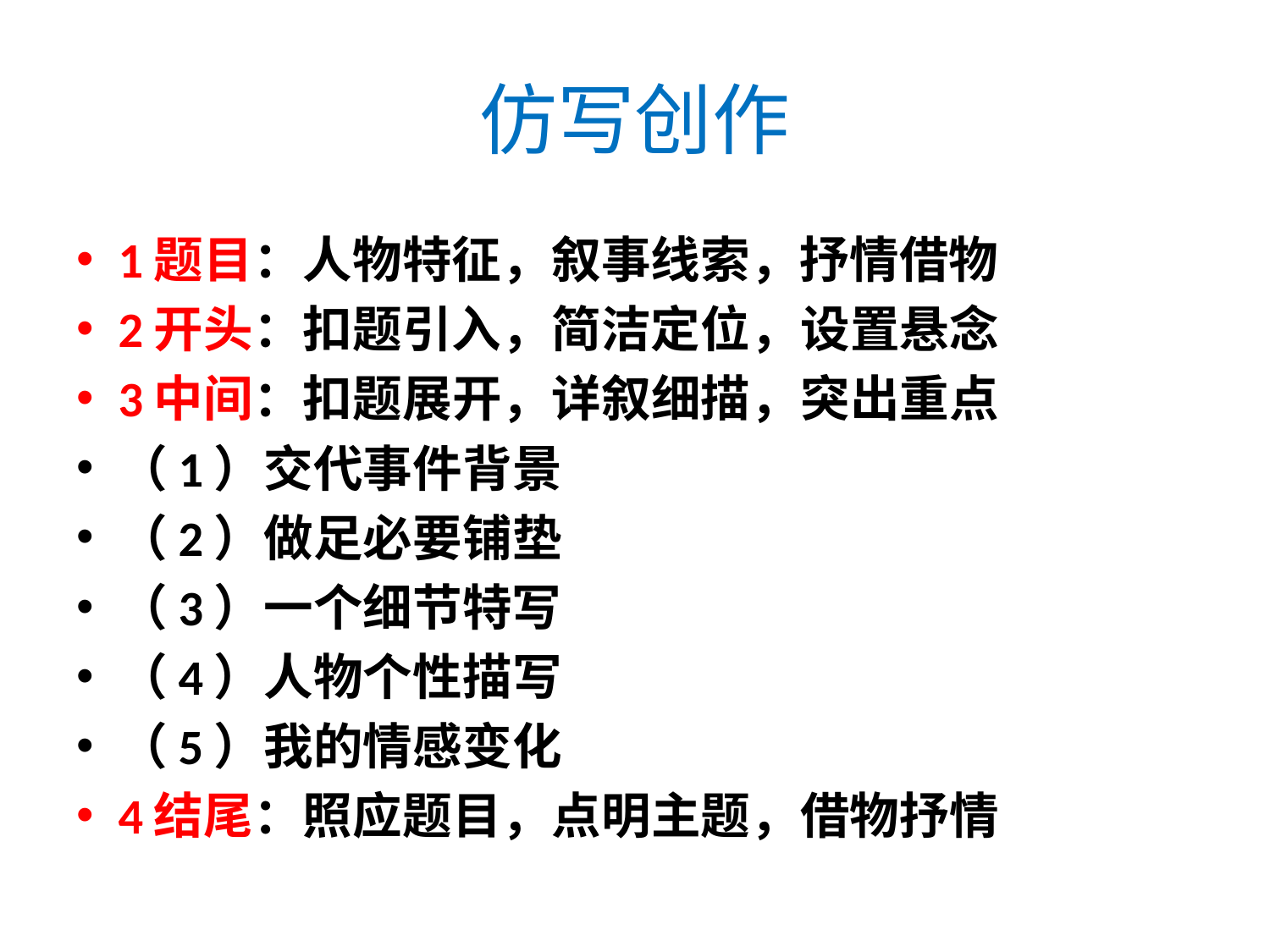

# 仿写创作
1题目：人物特征，叙事线索，抒情借物
2开头：扣题引入，简洁定位，设置悬念
3中间：扣题展开，详叙细描，突出重点
（1）交代事件背景
（2）做足必要铺垫
（3）一个细节特写
（4）人物个性描写
（5）我的情感变化
4结尾：照应题目，点明主题，借物抒情